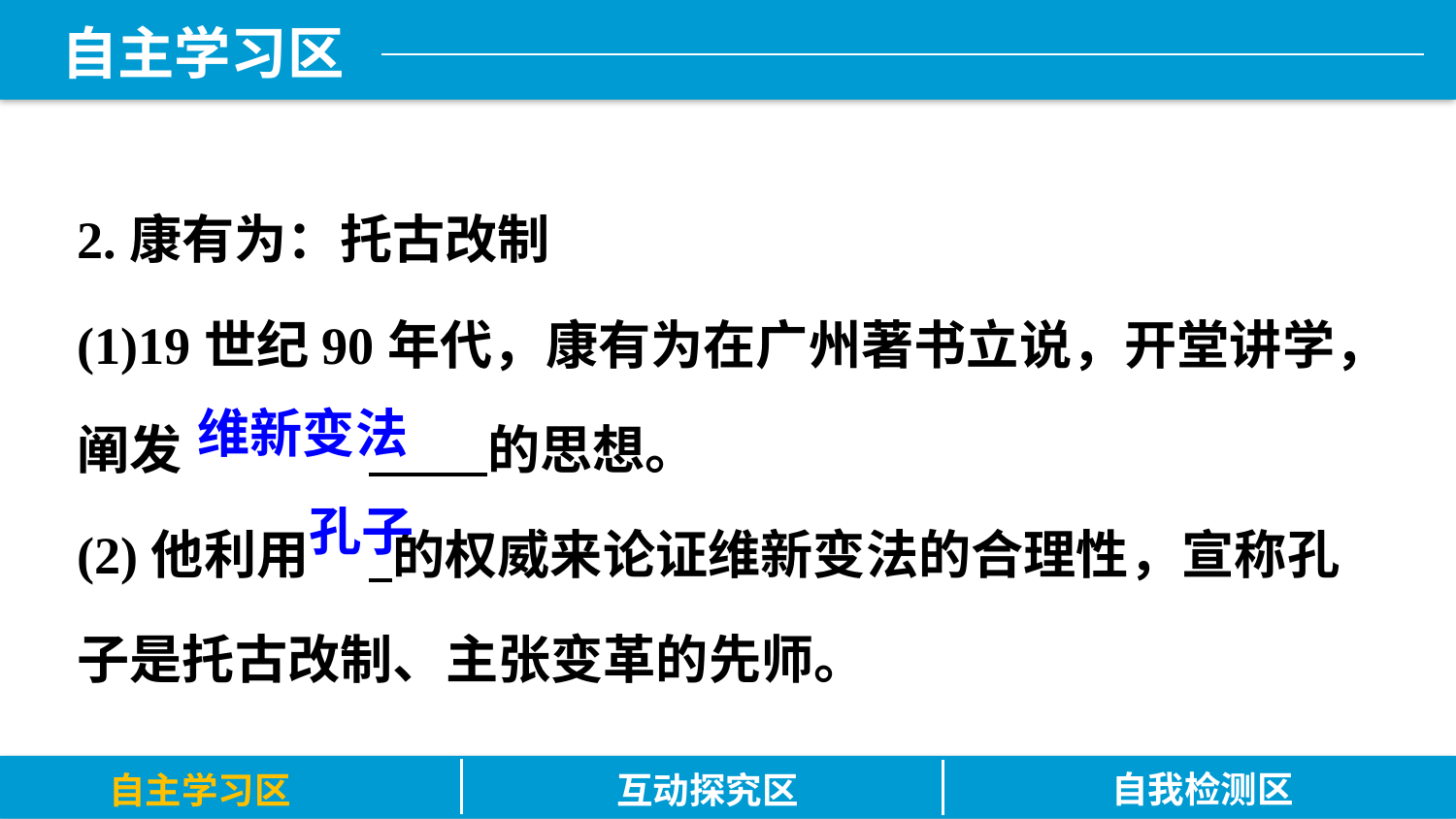

2.康有为：托古改制
(1)19世纪90年代，康有为在广州著书立说，开堂讲学，阐发		          的思想。
(2)他利用	  的权威来论证维新变法的合理性，宣称孔子是托古改制、主张变革的先师。
维新变法
孔子
自我检测区
自主学习区
互动探究区